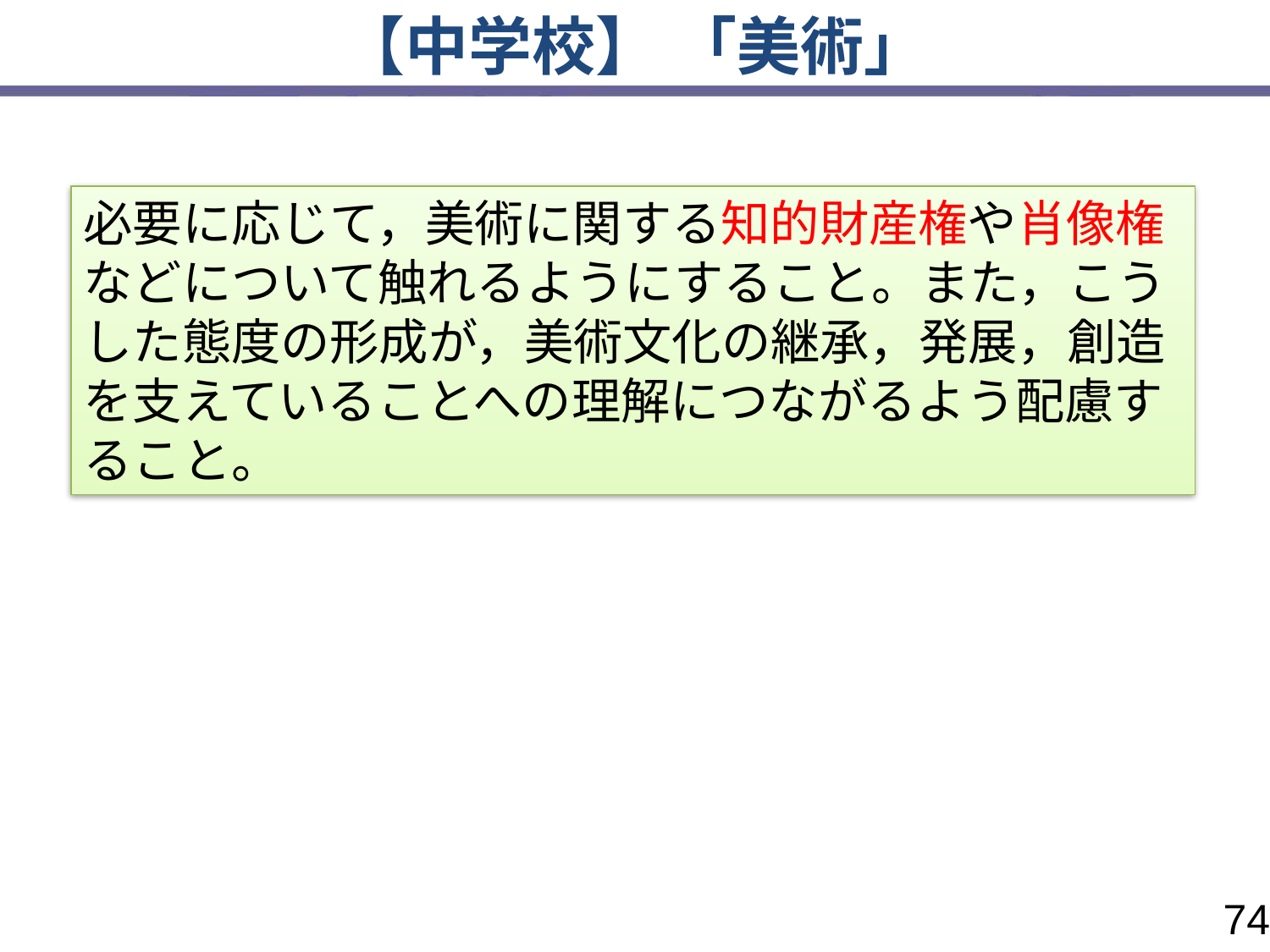

【中学校】 「美術」
必要に応じて，美術に関する知的財産権や肖像権などについて触れるようにすること。また，こうした態度の形成が，美術文化の継承，発展，創造を支えていることへの理解につながるよう配慮すること。
74